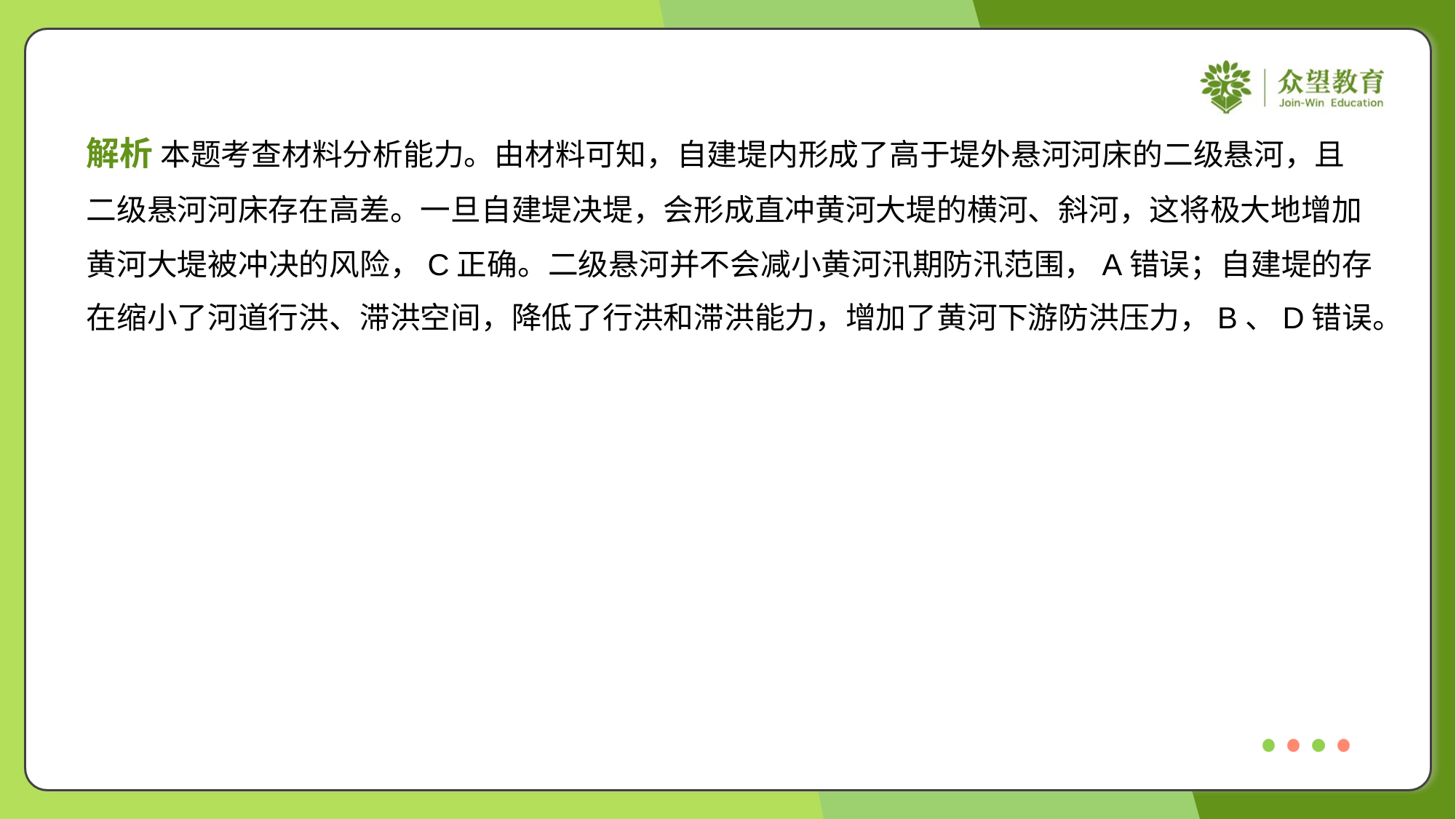

解析 本题考查材料分析能力。由材料可知，自建堤内形成了高于堤外悬河河床的二级悬河，且
二级悬河河床存在高差。一旦自建堤决堤，会形成直冲黄河大堤的横河、斜河，这将极大地增加
黄河大堤被冲决的风险，C正确。二级悬河并不会减小黄河汛期防汛范围，A错误；自建堤的存
在缩小了河道行洪、滞洪空间，降低了行洪和滞洪能力，增加了黄河下游防洪压力，B、D错误。